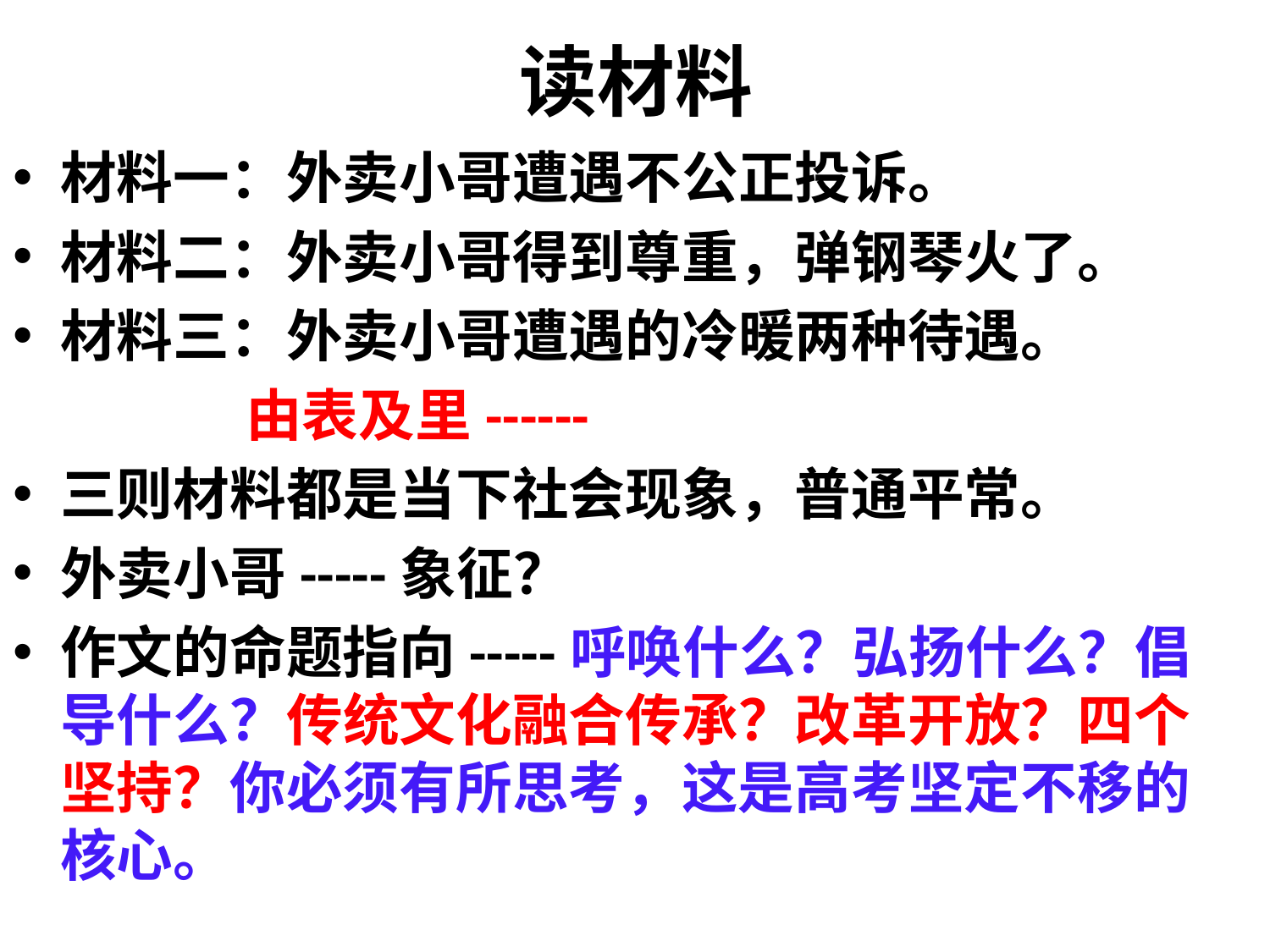

# 读材料
材料一：外卖小哥遭遇不公正投诉。
材料二：外卖小哥得到尊重，弹钢琴火了。
材料三：外卖小哥遭遇的冷暖两种待遇。
                 由表及里------
三则材料都是当下社会现象，普通平常。
外卖小哥-----象征？
作文的命题指向-----呼唤什么？弘扬什么？倡导什么？传统文化融合传承？改革开放？四个坚持？你必须有所思考，这是高考坚定不移的核心。